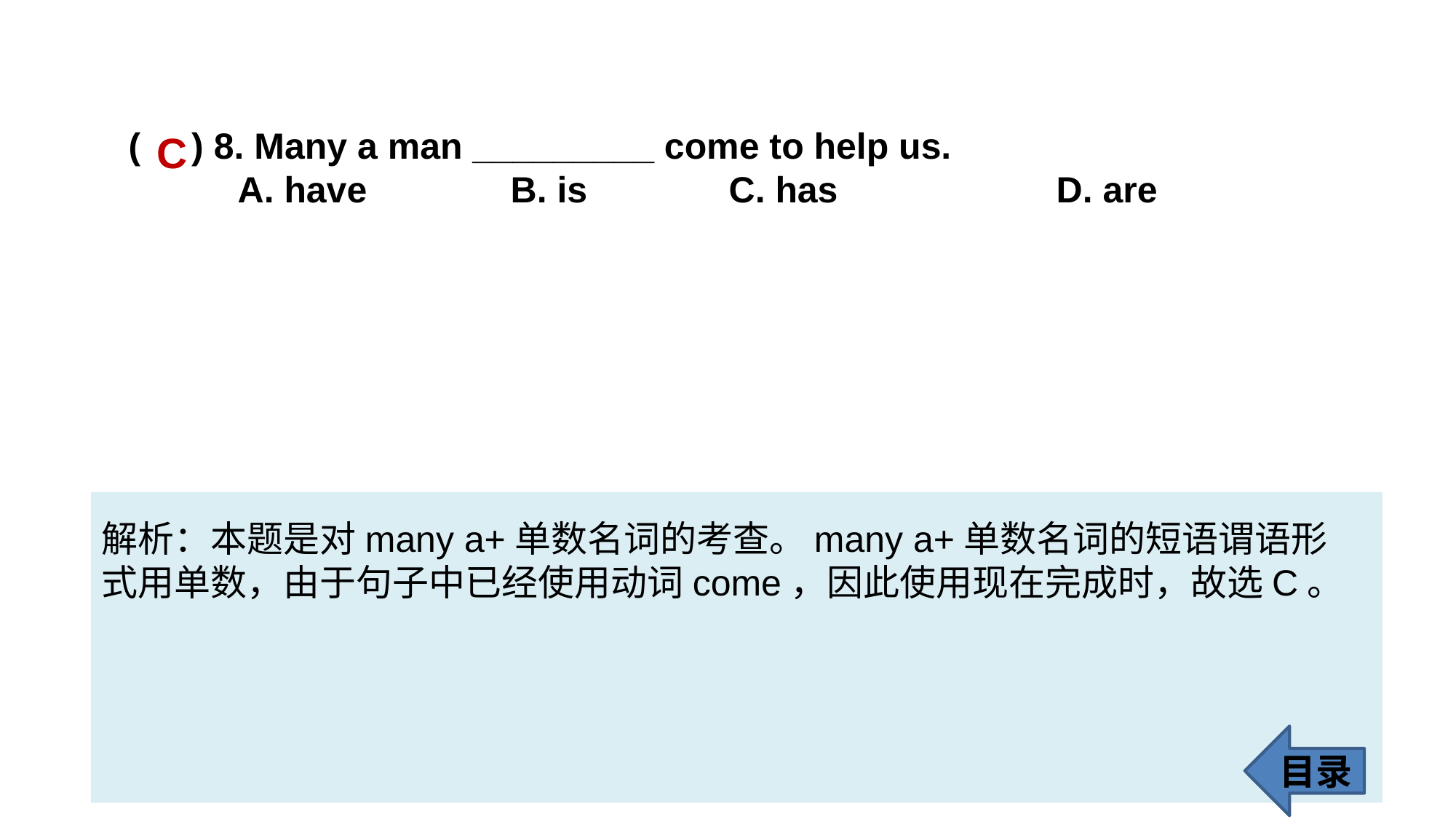

(     ) 8. Many a man _________ come to help us.
A. have 		B. is 		C. has 		D. are
C

解析：本题是对many a+单数名词的考查。many a+单数名词的短语谓语形式用单数，由于句子中已经使用动词come，因此使用现在完成时，故选C。
目录
67